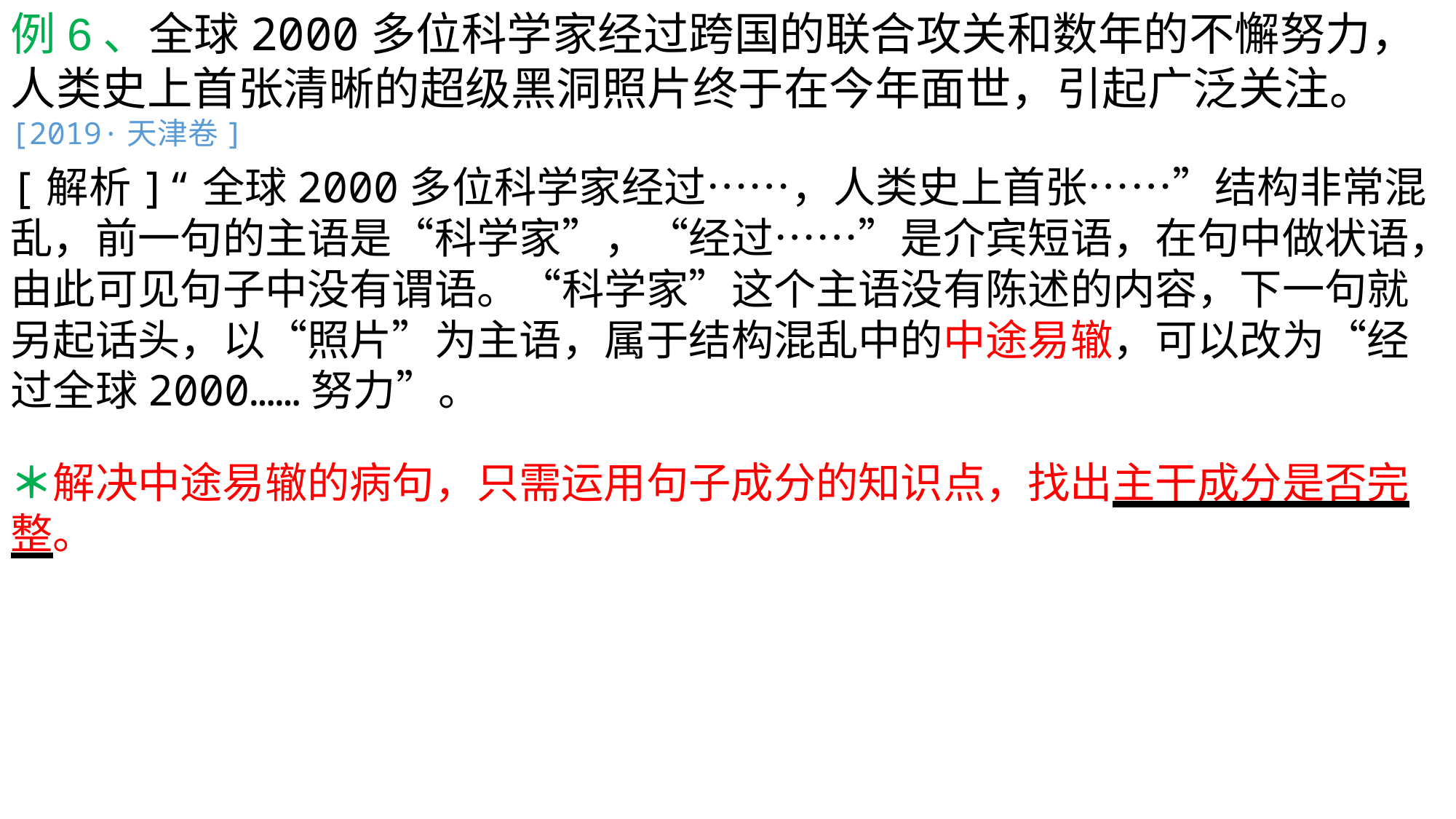

例6、全球2000多位科学家经过跨国的联合攻关和数年的不懈努力，人类史上首张清晰的超级黑洞照片终于在今年面世，引起广泛关注。[2019·天津卷]
[解析]“全球2000多位科学家经过……，人类史上首张……”结构非常混乱，前一句的主语是“科学家”，“经过……”是介宾短语，在句中做状语，由此可见句子中没有谓语。“科学家”这个主语没有陈述的内容，下一句就另起话头，以“照片”为主语，属于结构混乱中的中途易辙，可以改为“经过全球2000……努力”。
＊解决中途易辙的病句，只需运用句子成分的知识点，找出主干成分是否完整。